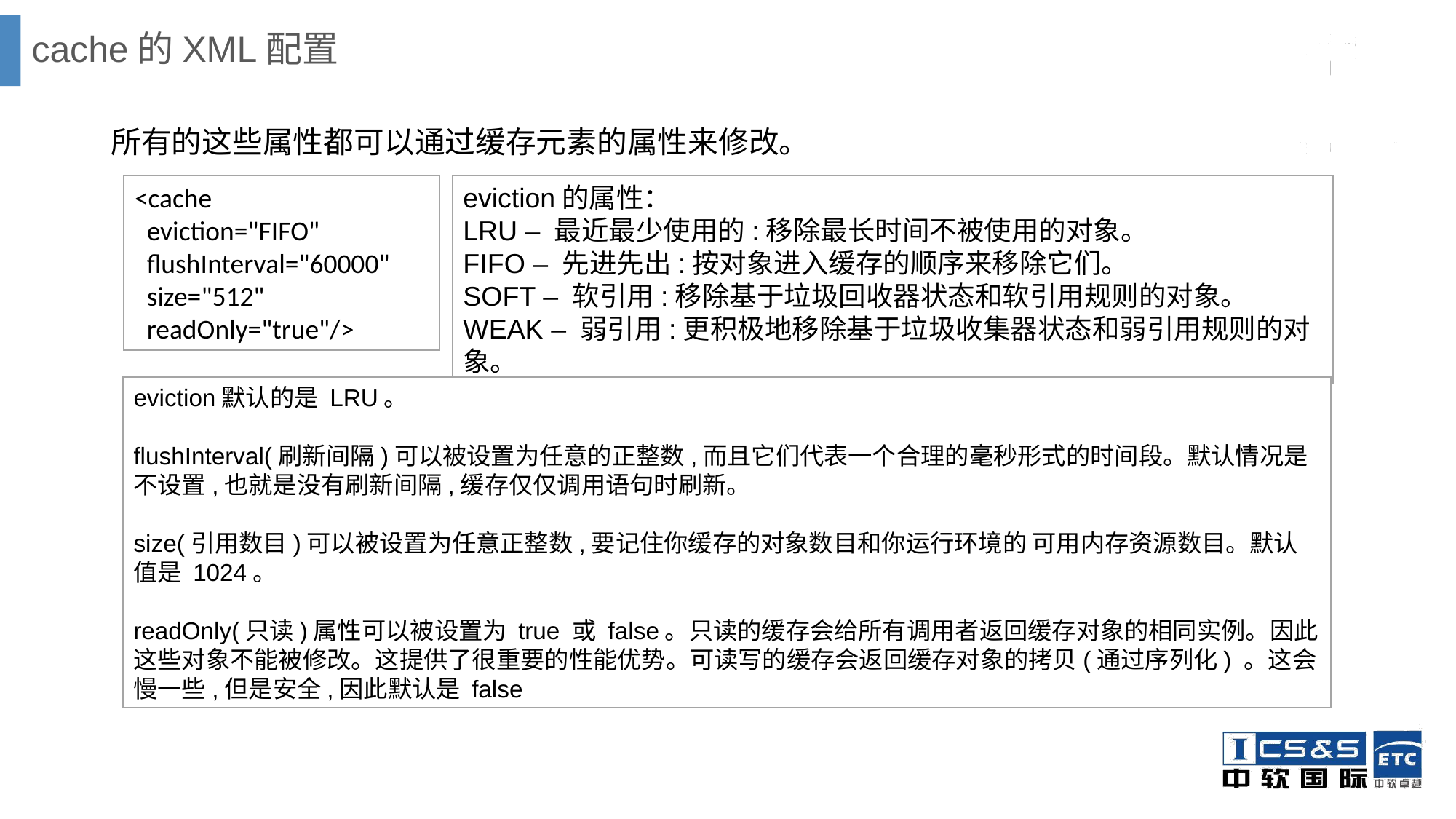

# cache的XML配置
所有的这些属性都可以通过缓存元素的属性来修改。
<cache
  eviction="FIFO"
  flushInterval="60000"
  size="512"
  readOnly="true"/>
eviction的属性：
LRU – 最近最少使用的:移除最长时间不被使用的对象。
FIFO – 先进先出:按对象进入缓存的顺序来移除它们。
SOFT – 软引用:移除基于垃圾回收器状态和软引用规则的对象。
WEAK – 弱引用:更积极地移除基于垃圾收集器状态和弱引用规则的对象。
eviction默认的是 LRU。

flushInterval(刷新间隔)可以被设置为任意的正整数,而且它们代表一个合理的毫秒形式的时间段。默认情况是不设置,也就是没有刷新间隔,缓存仅仅调用语句时刷新。

size(引用数目)可以被设置为任意正整数,要记住你缓存的对象数目和你运行环境的 可用内存资源数目。默认值是 1024。

readOnly(只读)属性可以被设置为 true 或 false。只读的缓存会给所有调用者返回缓存对象的相同实例。因此这些对象不能被修改。这提供了很重要的性能优势。可读写的缓存会返回缓存对象的拷贝(通过序列化) 。这会慢一些,但是安全,因此默认是 false